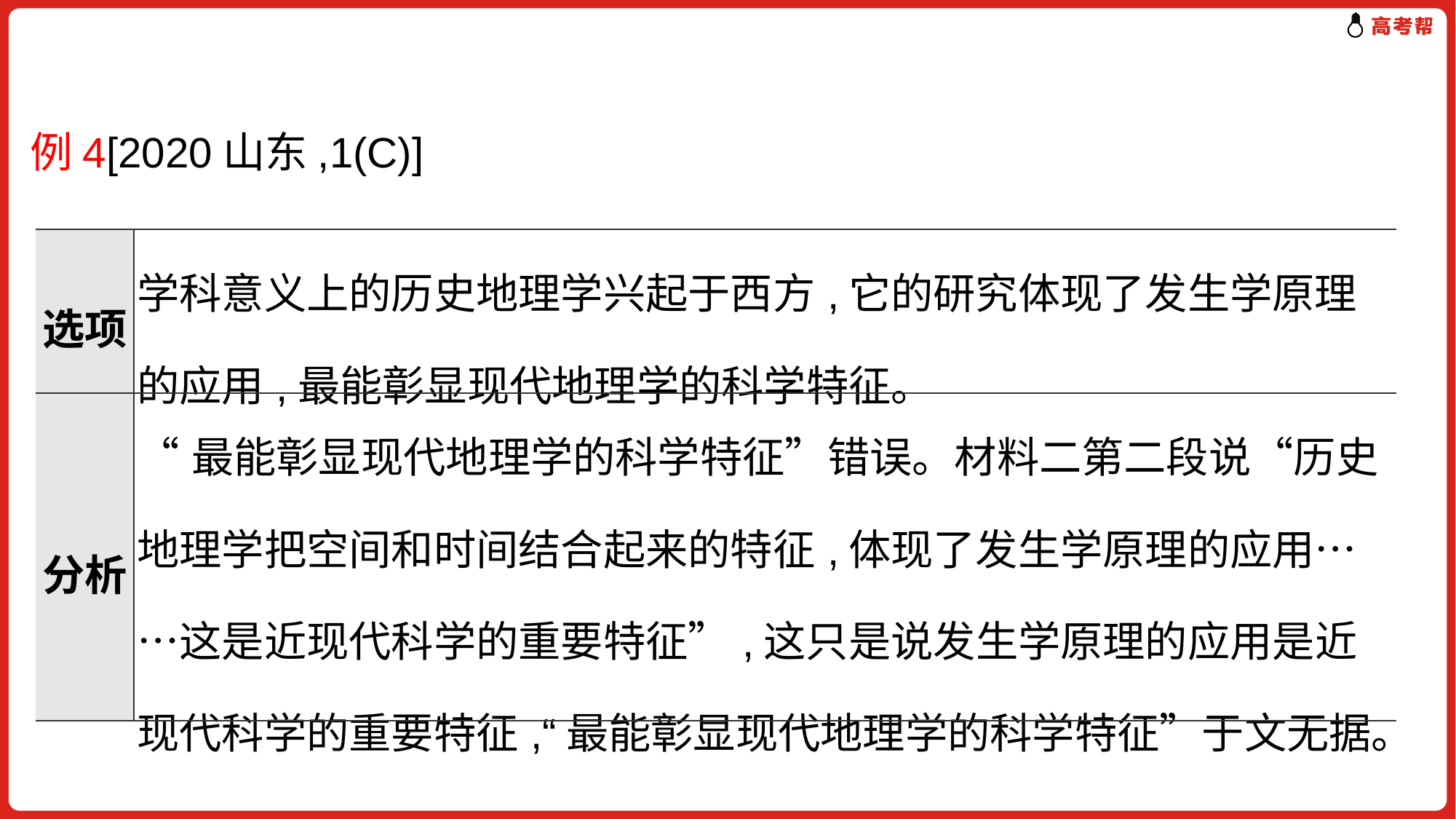

例4[2020山东,1(C)]
| 选项 | 学科意义上的历史地理学兴起于西方,它的研究体现了发生学原理的应用,最能彰显现代地理学的科学特征。 |
| --- | --- |
| 分析 | “最能彰显现代地理学的科学特征”错误。材料二第二段说“历史地理学把空间和时间结合起来的特征,体现了发生学原理的应用……这是近现代科学的重要特征”,这只是说发生学原理的应用是近现代科学的重要特征,“最能彰显现代地理学的科学特征”于文无据。 |